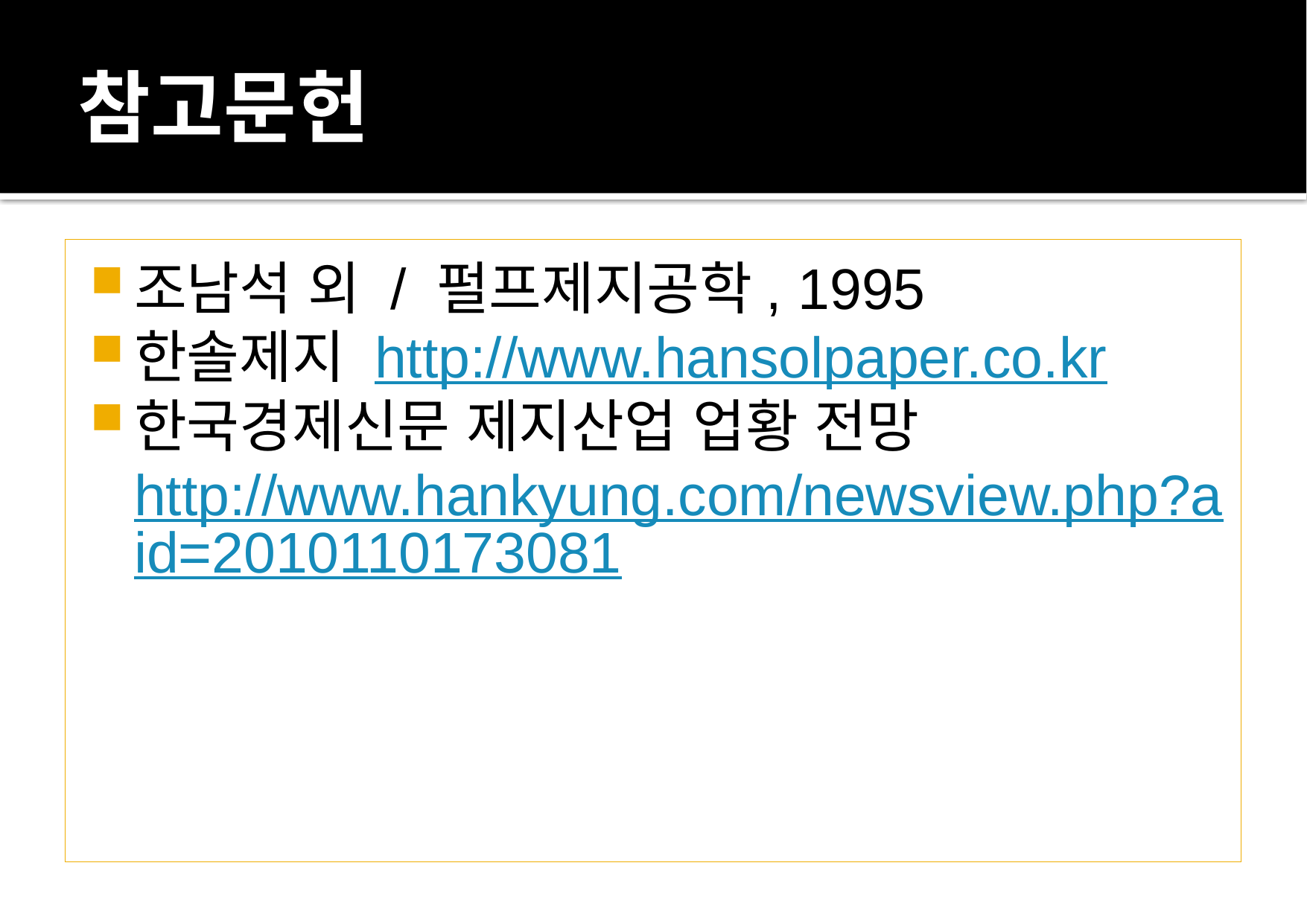

# 참고문헌
조남석 외 / 펄프제지공학, 1995
한솔제지 http://www.hansolpaper.co.kr
한국경제신문 제지산업 업황 전망 http://www.hankyung.com/newsview.php?aid=2010110173081